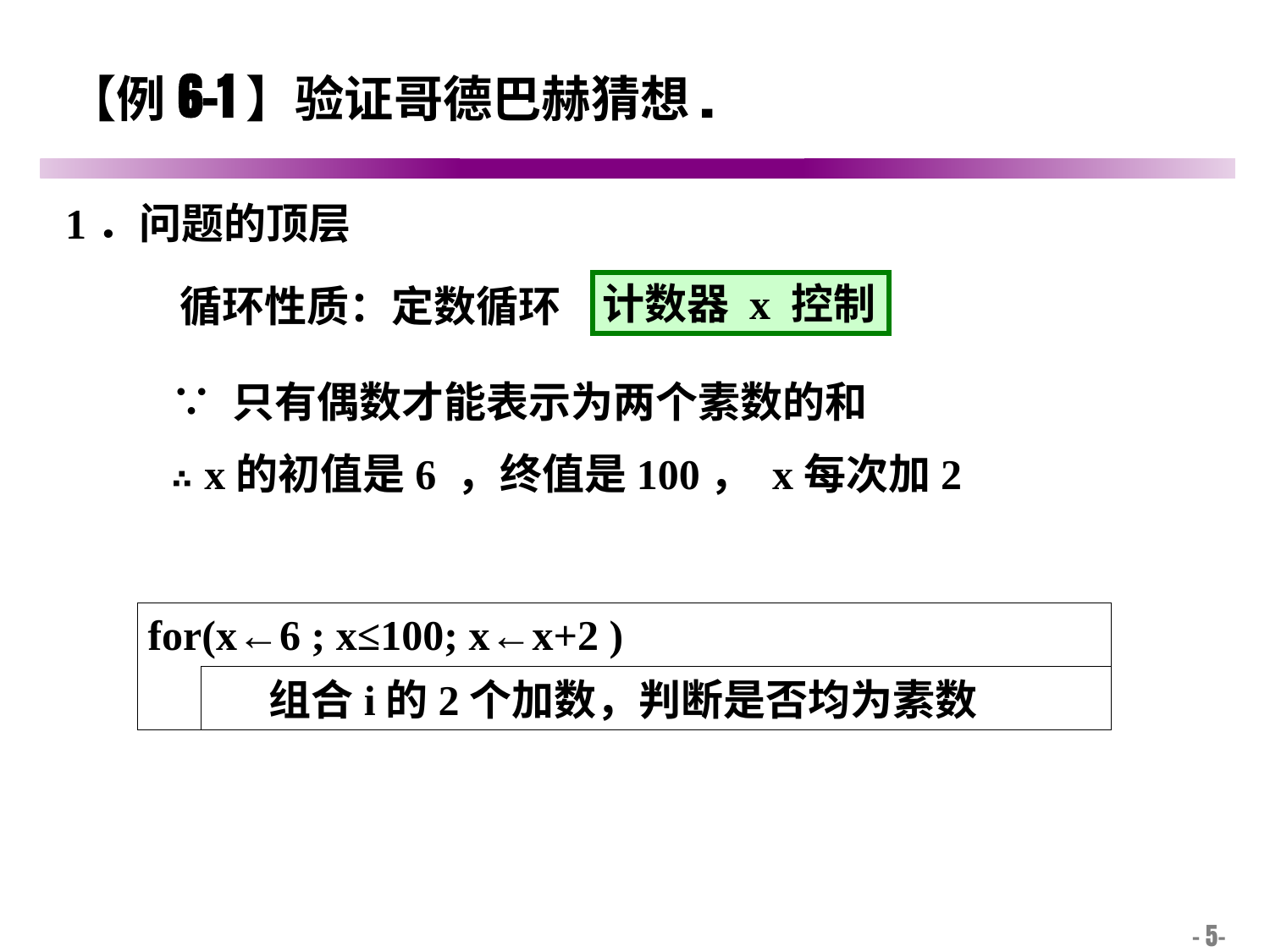

# 【例6-1】验证哥德巴赫猜想.
1．问题的顶层
计数器 x 控制
循环性质：
定数循环
∵ 只有偶数才能表示为两个素数的和
∴ x的初值是6 ，终值是100， x每次加2
for(x←6 ; x≤100; x←x+2 )

     组合i的2个加数，判断是否均为素数
 - 5-